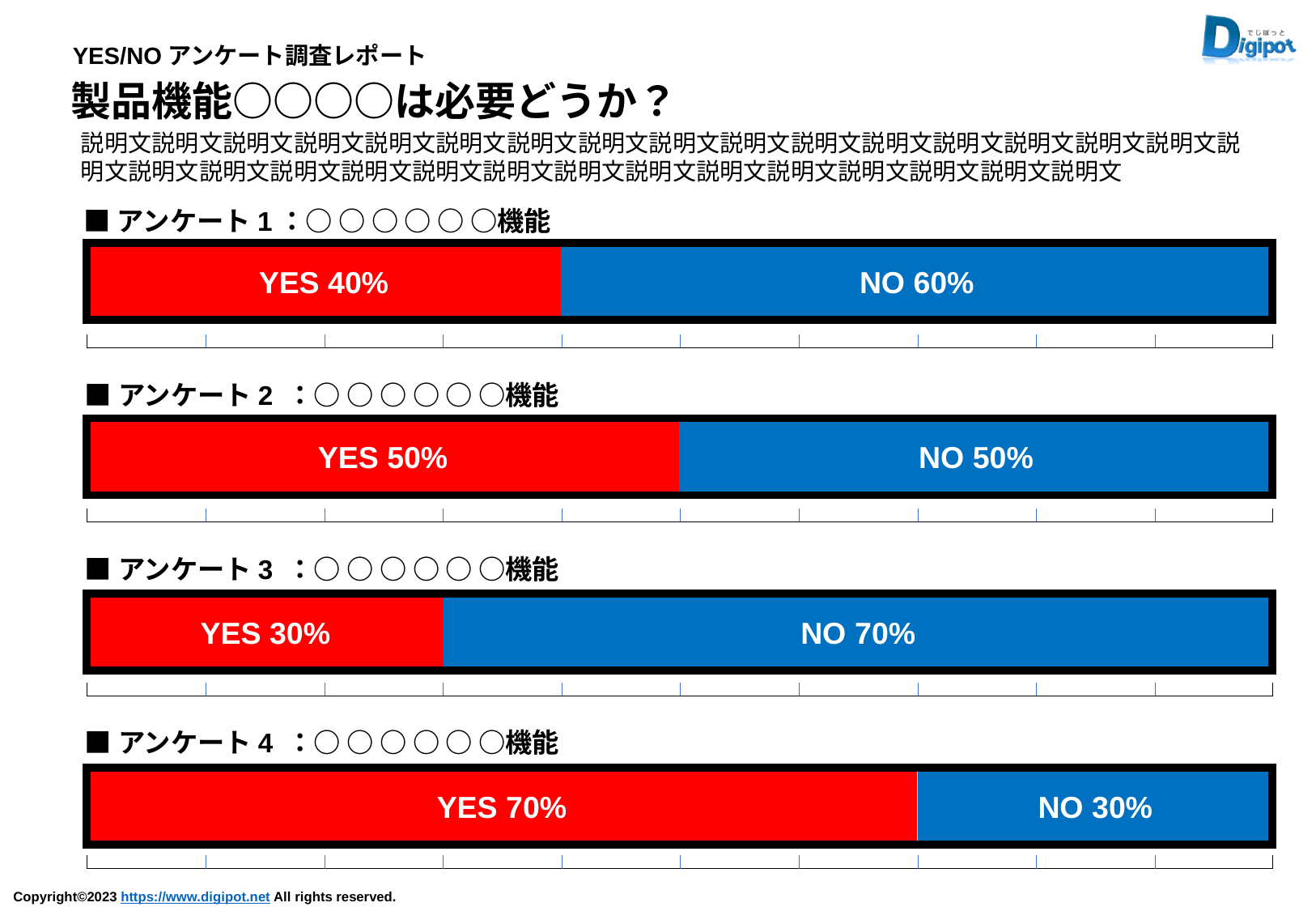

YES/NOアンケート調査レポート
製品機能○○○○は必要どうか？
説明文説明文説明文説明文説明文説明文説明文説明文説明文説明文説明文説明文説明文説明文説明文説明文説明文説明文説明文説明文説明文説明文説明文説明文説明文説明文説明文説明文説明文説明文説明文
■アンケート1：○ ○ ○ ○ ○ ○機能
YES 40%

NO 60%

■アンケート2 ：○ ○ ○ ○ ○ ○機能
YES 50%

NO 50%

■アンケート3 ：○ ○ ○ ○ ○ ○機能
YES 30%

NO 70%

■アンケート4 ：○ ○ ○ ○ ○ ○機能
YES 70%

NO 30%